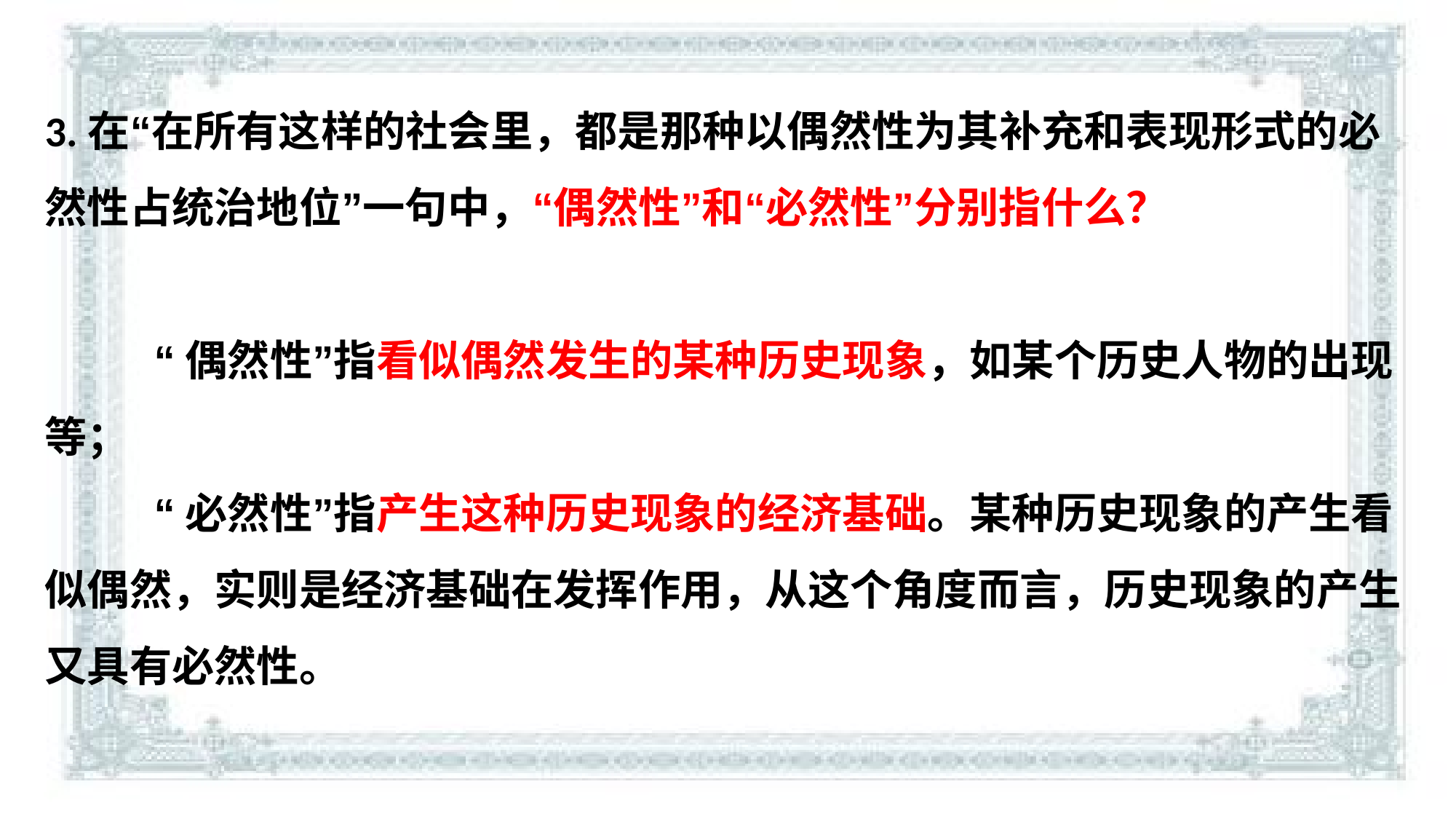

3.在“在所有这样的社会里，都是那种以偶然性为其补充和表现形式的必然性占统治地位”一句中，“偶然性”和“必然性”分别指什么？

	“偶然性”指看似偶然发生的某种历史现象，如某个历史人物的出现等；
	“必然性”指产生这种历史现象的经济基础。某种历史现象的产生看似偶然，实则是经济基础在发挥作用，从这个角度而言，历史现象的产生又具有必然性。